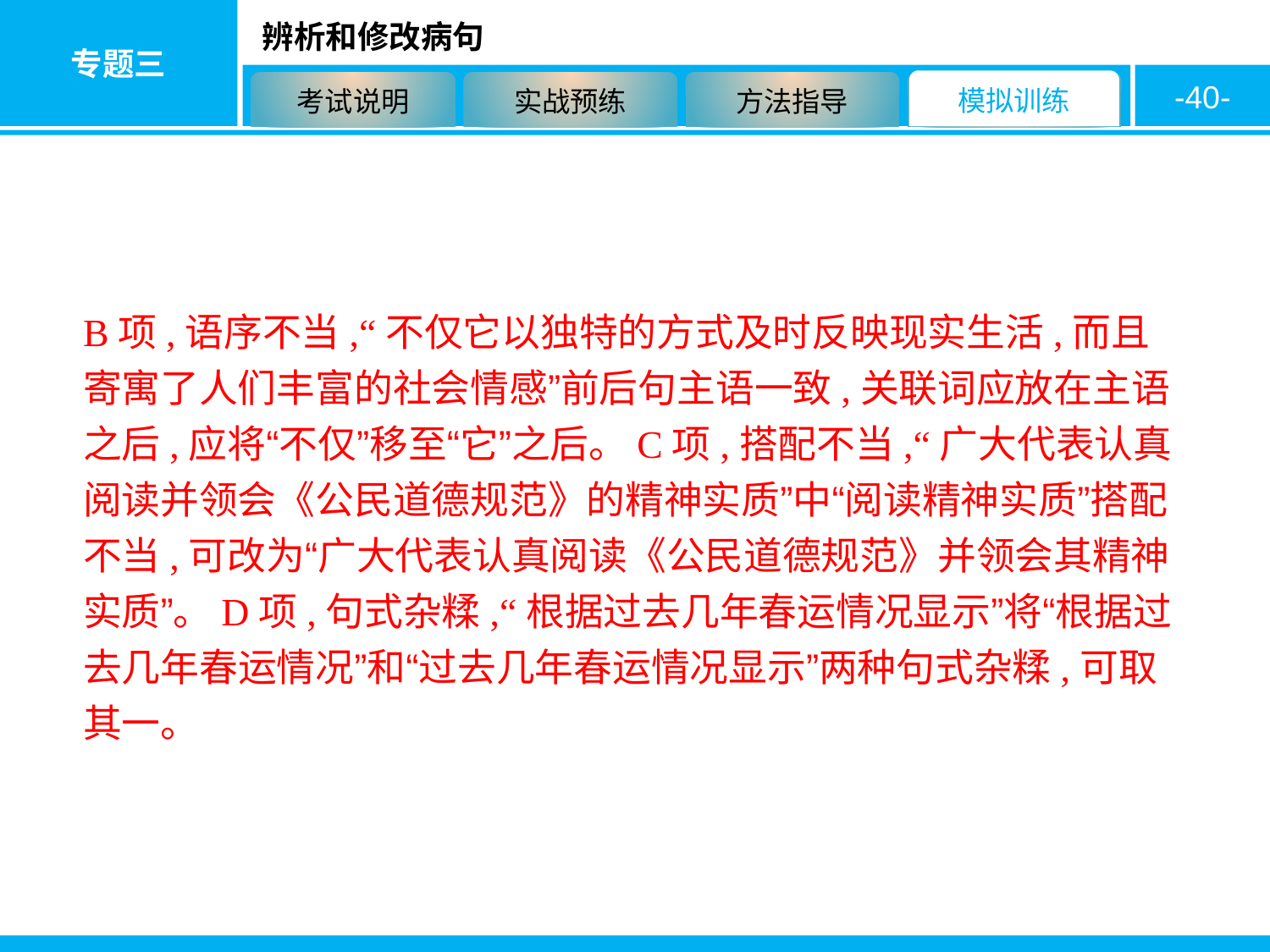

-40-
B项,语序不当,“不仅它以独特的方式及时反映现实生活,而且寄寓了人们丰富的社会情感”前后句主语一致,关联词应放在主语之后,应将“不仅”移至“它”之后。C项,搭配不当,“广大代表认真阅读并领会《公民道德规范》的精神实质”中“阅读精神实质”搭配不当,可改为“广大代表认真阅读《公民道德规范》并领会其精神实质”。D项,句式杂糅,“根据过去几年春运情况显示”将“根据过去几年春运情况”和“过去几年春运情况显示”两种句式杂糅,可取其一。